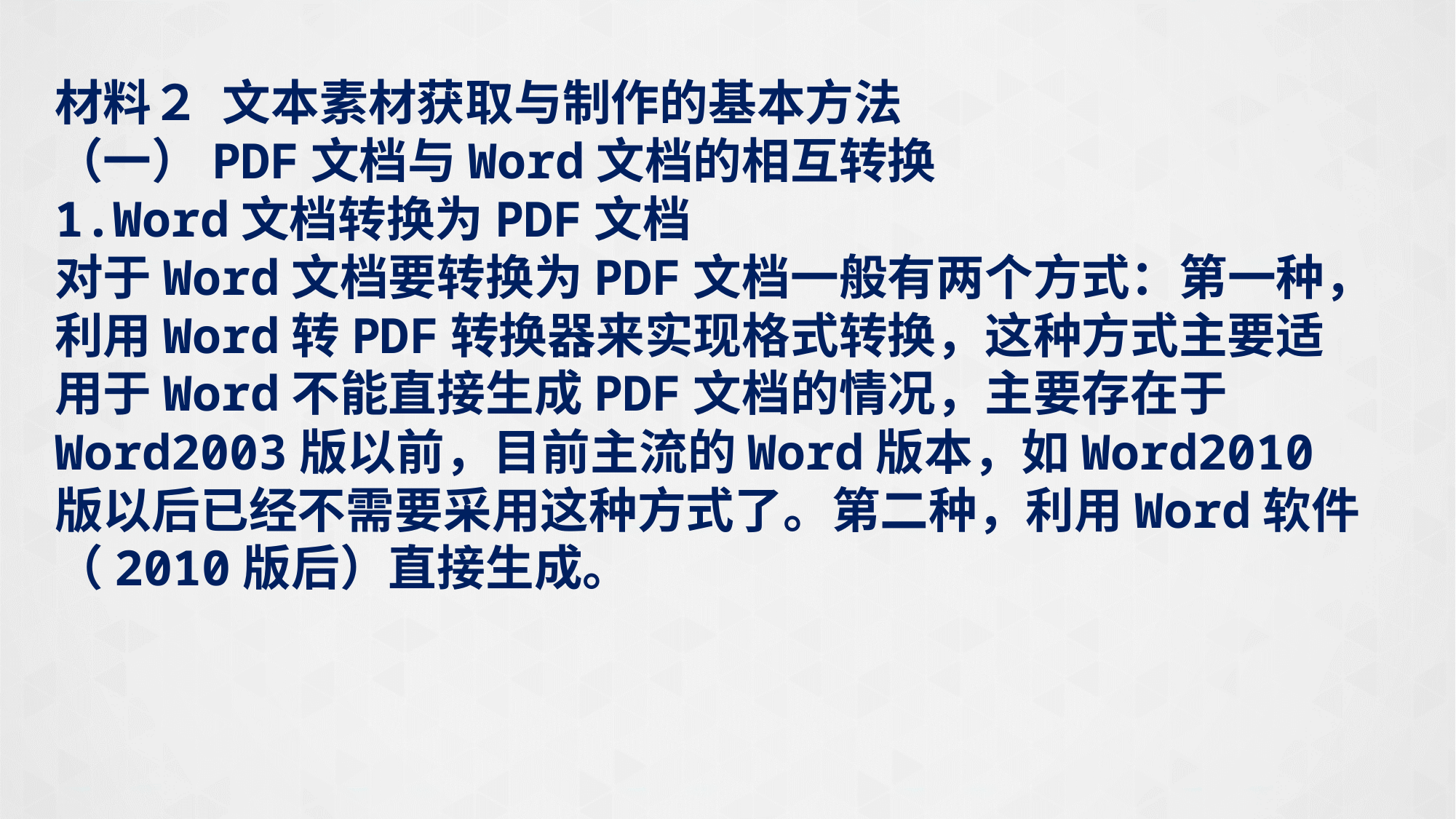

材料２  文本素材获取与制作的基本方法
（一）PDF文档与Word文档的相互转换
1.Word文档转换为PDF文档
对于Word文档要转换为PDF文档一般有两个方式：第一种，利用Word转PDF转换器来实现格式转换，这种方式主要适用于Word不能直接生成PDF文档的情况，主要存在于Word2003版以前，目前主流的Word版本，如Word2010版以后已经不需要采用这种方式了。第二种，利用Word软件（2010版后）直接生成。